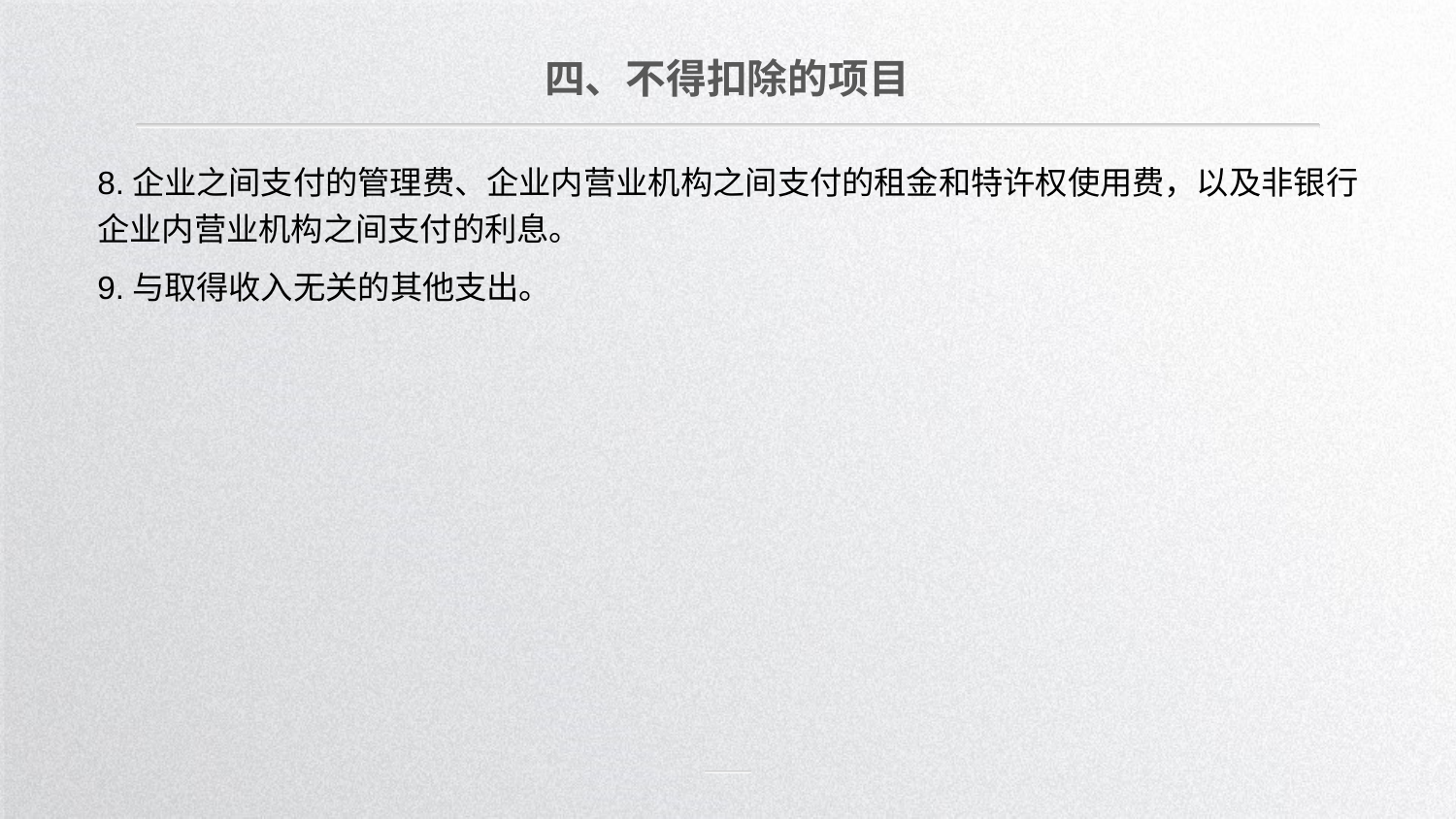

四、不得扣除的项目
8.企业之间支付的管理费、企业内营业机构之间支付的租金和特许权使用费，以及非银行企业内营业机构之间支付的利息。
9.与取得收入无关的其他支出。